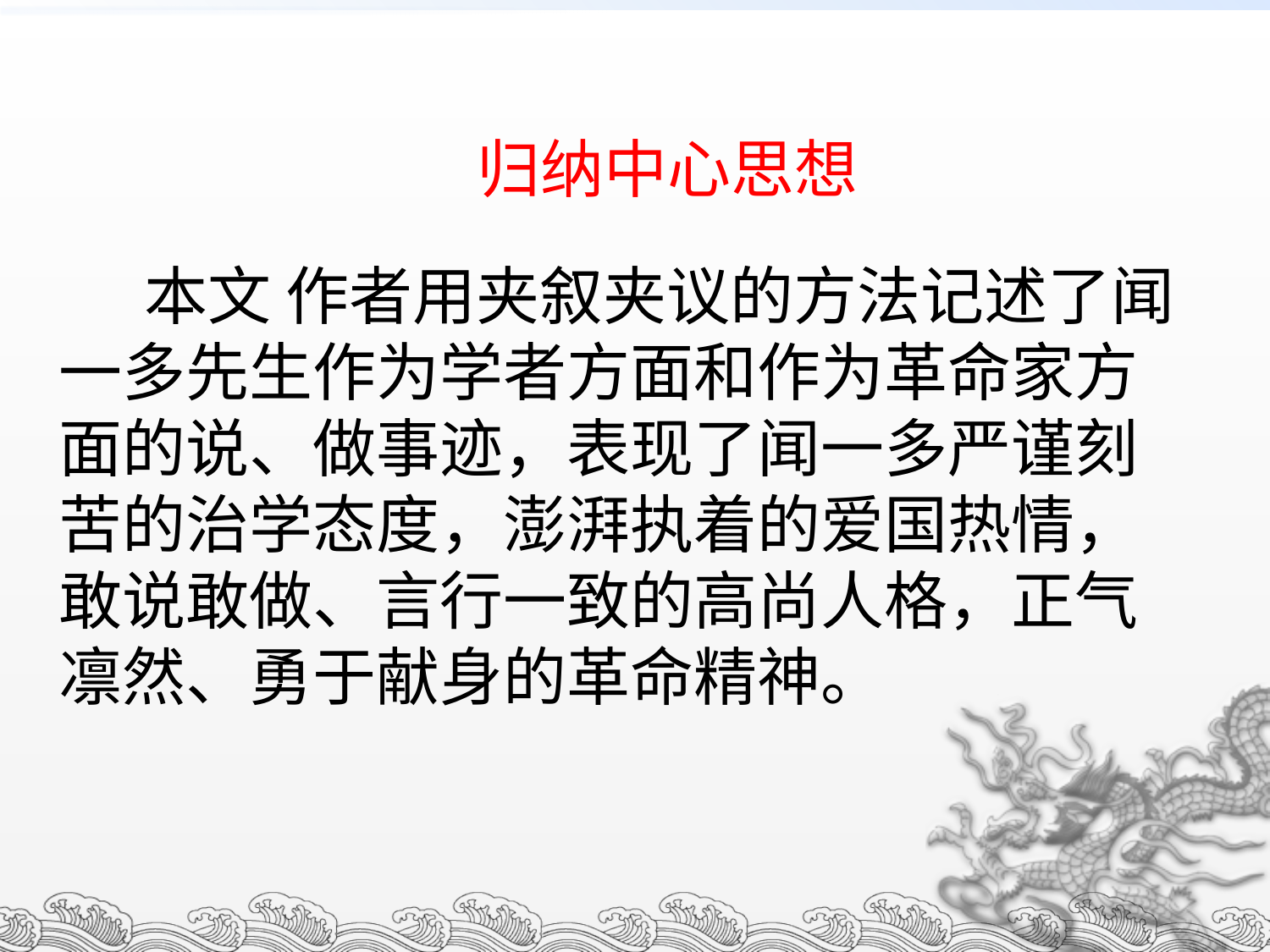

归纳中心思想

     本文 作者用夹叙夹议的方法记述了闻一多先生作为学者方面和作为革命家方面的说、做事迹，表现了闻一多严谨刻苦的治学态度，澎湃执着的爱国热情，敢说敢做、言行一致的高尚人格，正气凛然、勇于献身的革命精神。